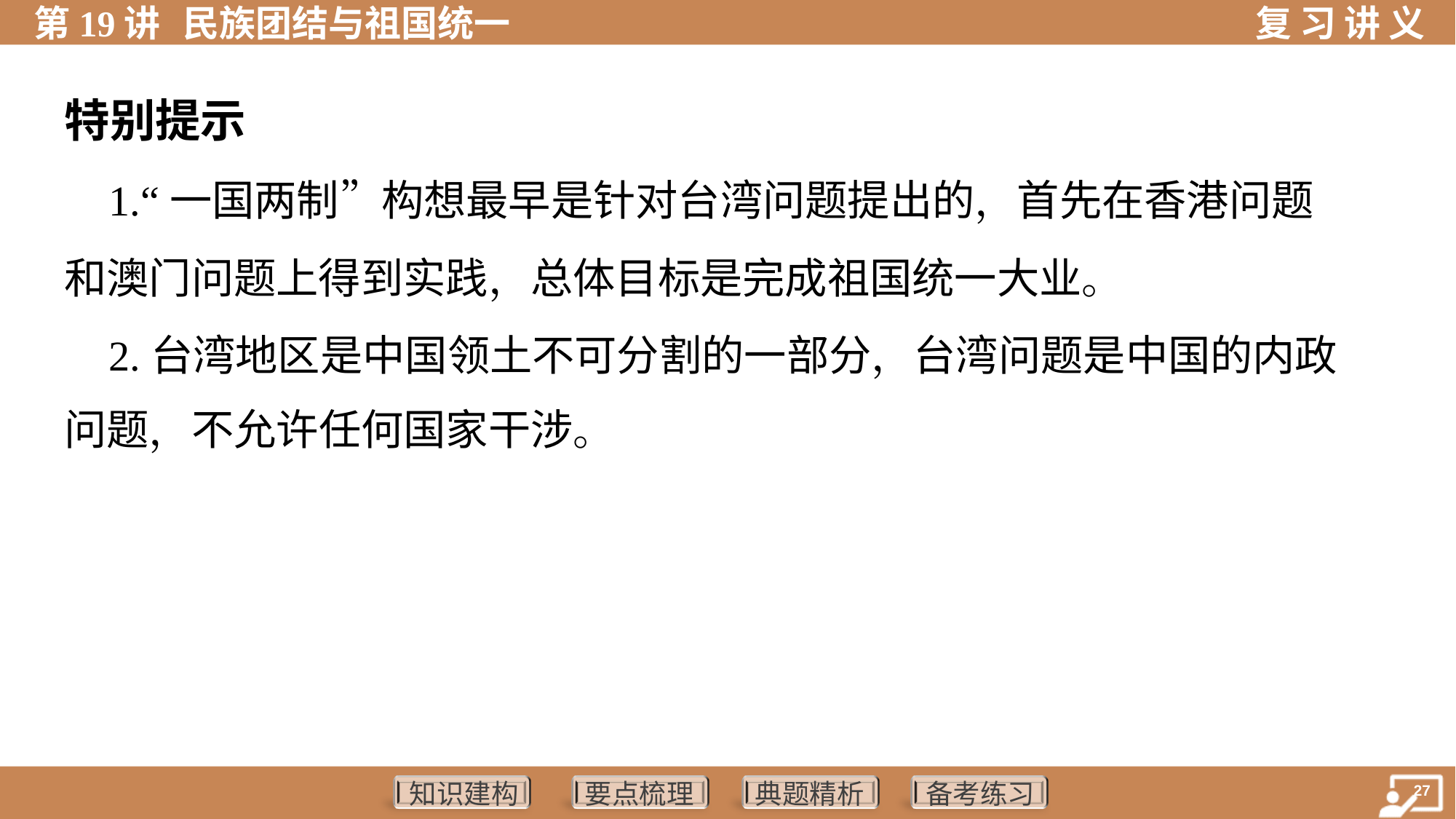

特别提示
    1.“一国两制”构想最早是针对台湾问题提出的，首先在香港问题
和澳门问题上得到实践，总体目标是完成祖国统一大业。
    2.台湾地区是中国领土不可分割的一部分，台湾问题是中国的内政
问题，不允许任何国家干涉。